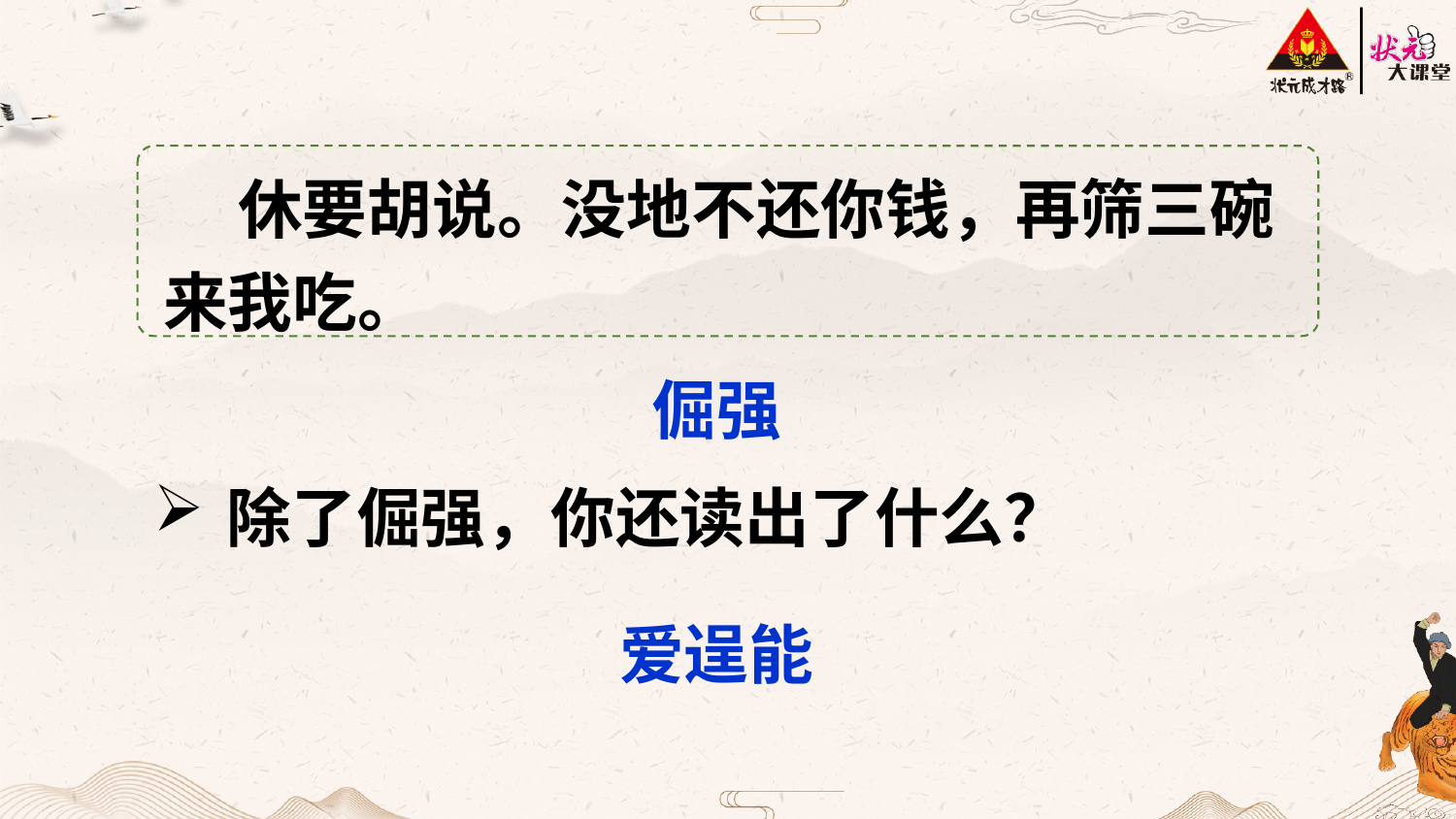

休要胡说。没地不还你钱，再筛三碗来我吃。
倔强
除了倔强，你还读出了什么？
爱逞能